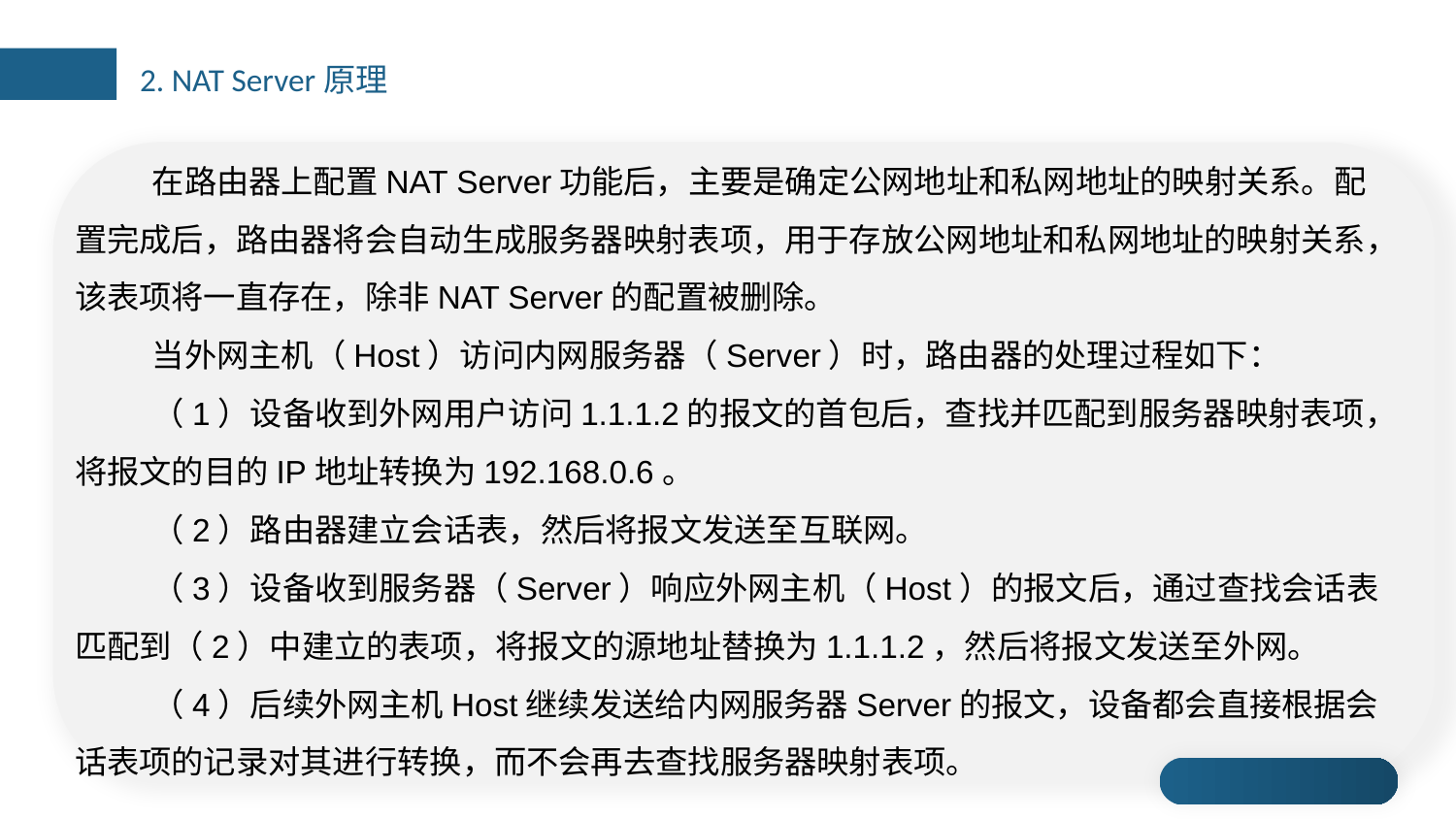

2. NAT Server原理
在路由器上配置NAT Server功能后，主要是确定公网地址和私网地址的映射关系。配置完成后，路由器将会自动生成服务器映射表项，用于存放公网地址和私网地址的映射关系，该表项将一直存在，除非NAT Server的配置被删除。
当外网主机（Host）访问内网服务器（Server）时，路由器的处理过程如下：
（1）设备收到外网用户访问1.1.1.2的报文的首包后，查找并匹配到服务器映射表项，将报文的目的IP地址转换为192.168.0.6。
（2）路由器建立会话表，然后将报文发送至互联网。
（3）设备收到服务器（Server）响应外网主机（Host）的报文后，通过查找会话表匹配到（2）中建立的表项，将报文的源地址替换为1.1.1.2，然后将报文发送至外网。
（4）后续外网主机Host继续发送给内网服务器Server的报文，设备都会直接根据会话表项的记录对其进行转换，而不会再去查找服务器映射表项。